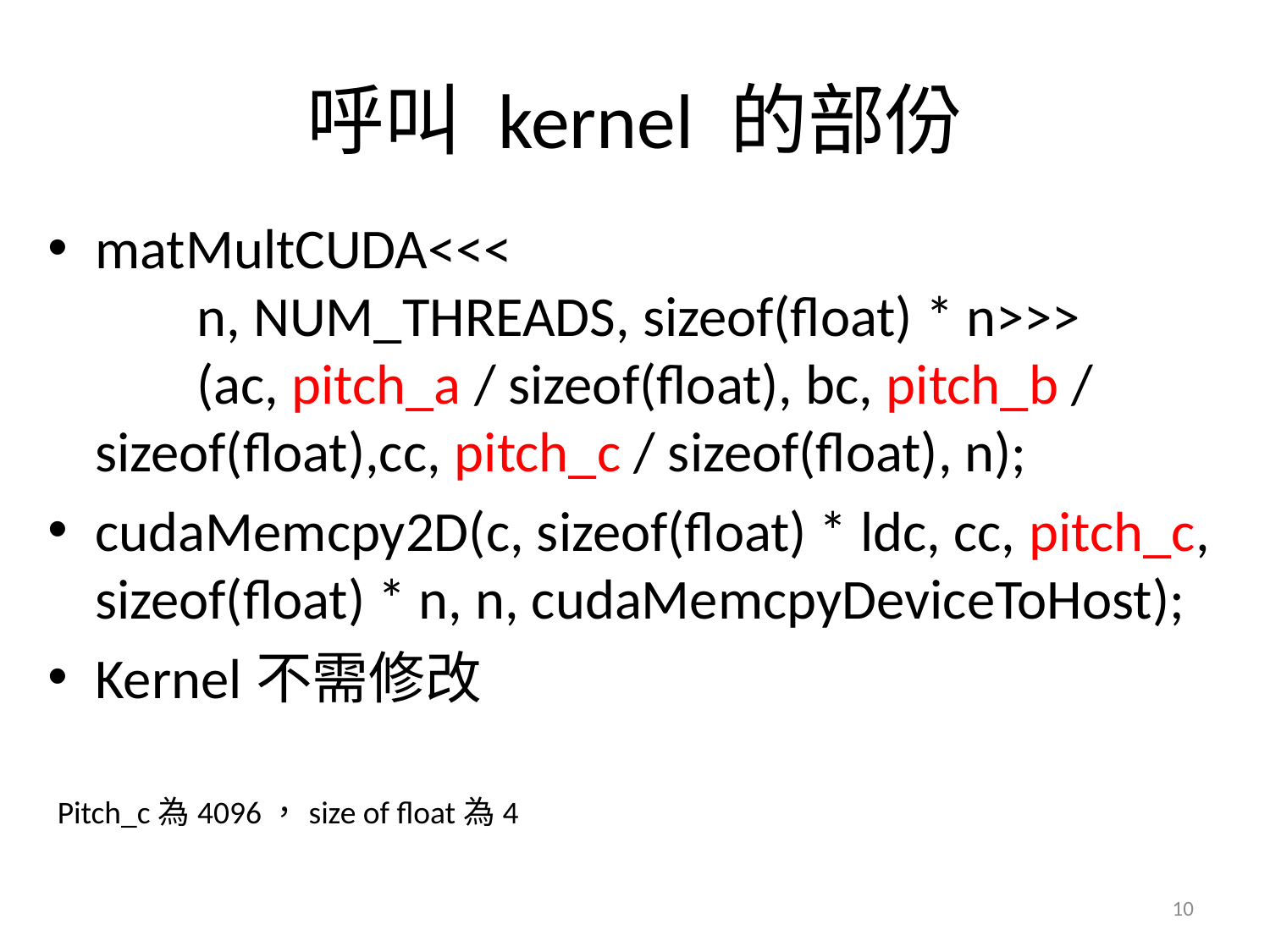

# 呼叫 kernel 的部份
matMultCUDA<<<
        n, NUM_THREADS, sizeof(float) * n>>>
        (ac, pitch_a / sizeof(float), bc, pitch_b / sizeof(float),cc, pitch_c / sizeof(float), n);
cudaMemcpy2D(c, sizeof(float) * ldc, cc, pitch_c, sizeof(float) * n, n, cudaMemcpyDeviceToHost);
Kernel不需修改
Pitch_c為4096，size of float為4
10